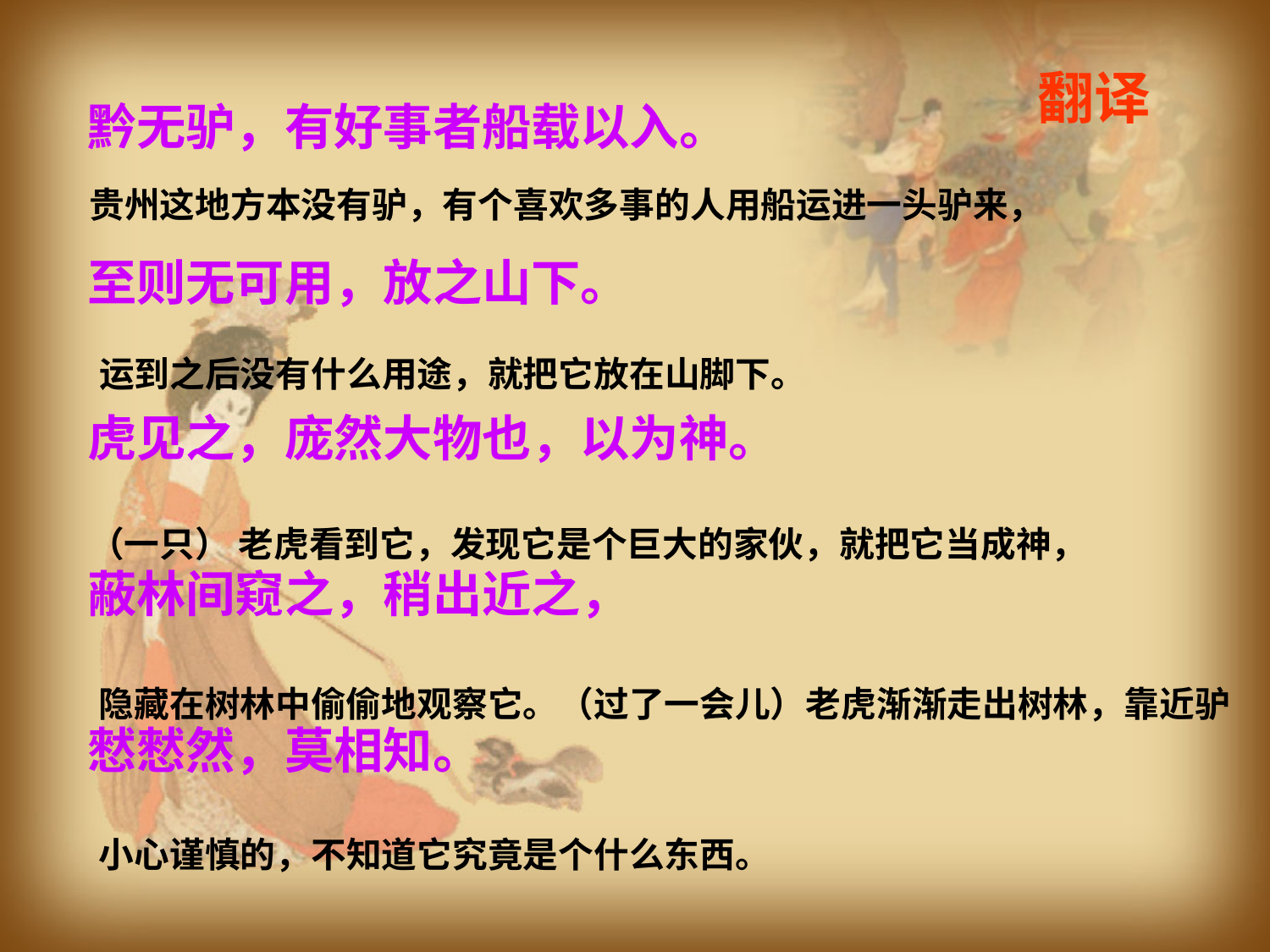

翻译
黔无驴，有好事者船载以入。

至则无可用，放之山下。

虎见之，庞然大物也，以为神。

蔽林间窥之，稍出近之，

憖憖然，莫相知。
贵州这地方本没有驴，有个喜欢多事的人用船运进一头驴来，
运到之后没有什么用途，就把它放在山脚下。
（一只） 老虎看到它，发现它是个巨大的家伙，就把它当成神，
隐藏在树林中偷偷地观察它。（过了一会儿）老虎渐渐走出树林，靠近驴
小心谨慎的，不知道它究竟是个什么东西。